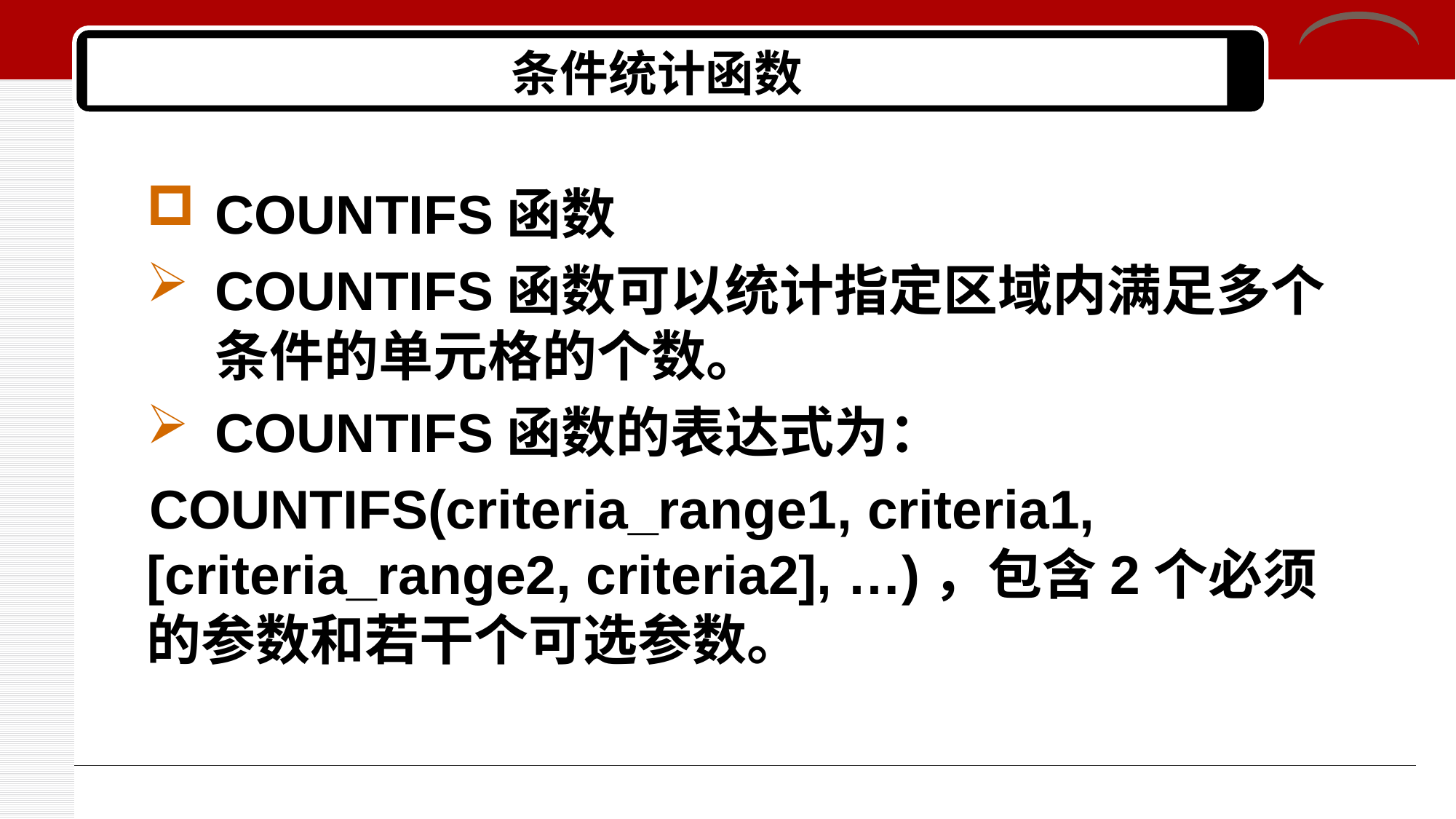

# 条件统计函数
COUNTIFS函数
COUNTIFS函数可以统计指定区域内满足多个条件的单元格的个数。
COUNTIFS函数的表达式为：
COUNTIFS(criteria_range1, criteria1, [criteria_range2, criteria2], …)，包含2个必须的参数和若干个可选参数。